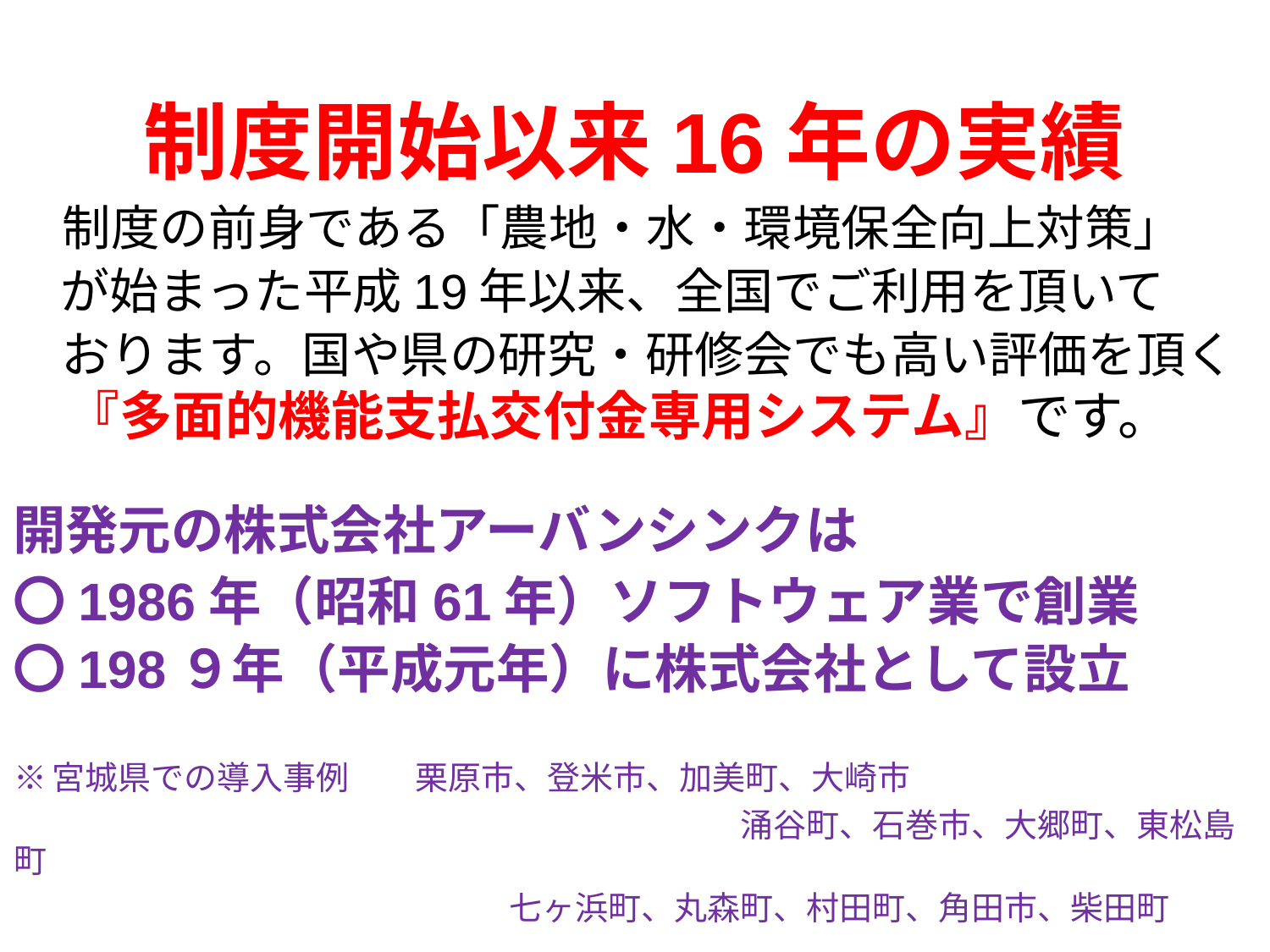

制度開始以来16年の実績
　制度の前身である「農地・水・環境保全向上対策」
　が始まった平成19年以来、全国でご利用を頂いて
　おります。国や県の研究・研修会でも高い評価を頂く
　『多面的機能支払交付金専用システム』です。
開発元の株式会社アーバンシンクは
〇1986年（昭和61年）ソフトウェア業で創業
〇198９年（平成元年）に株式会社として設立
※宮城県での導入事例　　栗原市、登米市、加美町、大崎市
　　　　　　　　　　　　　　　　　　　　　　涌谷町、石巻市、大郷町、東松島町
　　　　　　　　　　　　　　　七ヶ浜町、丸森町、村田町、角田市、柴田町